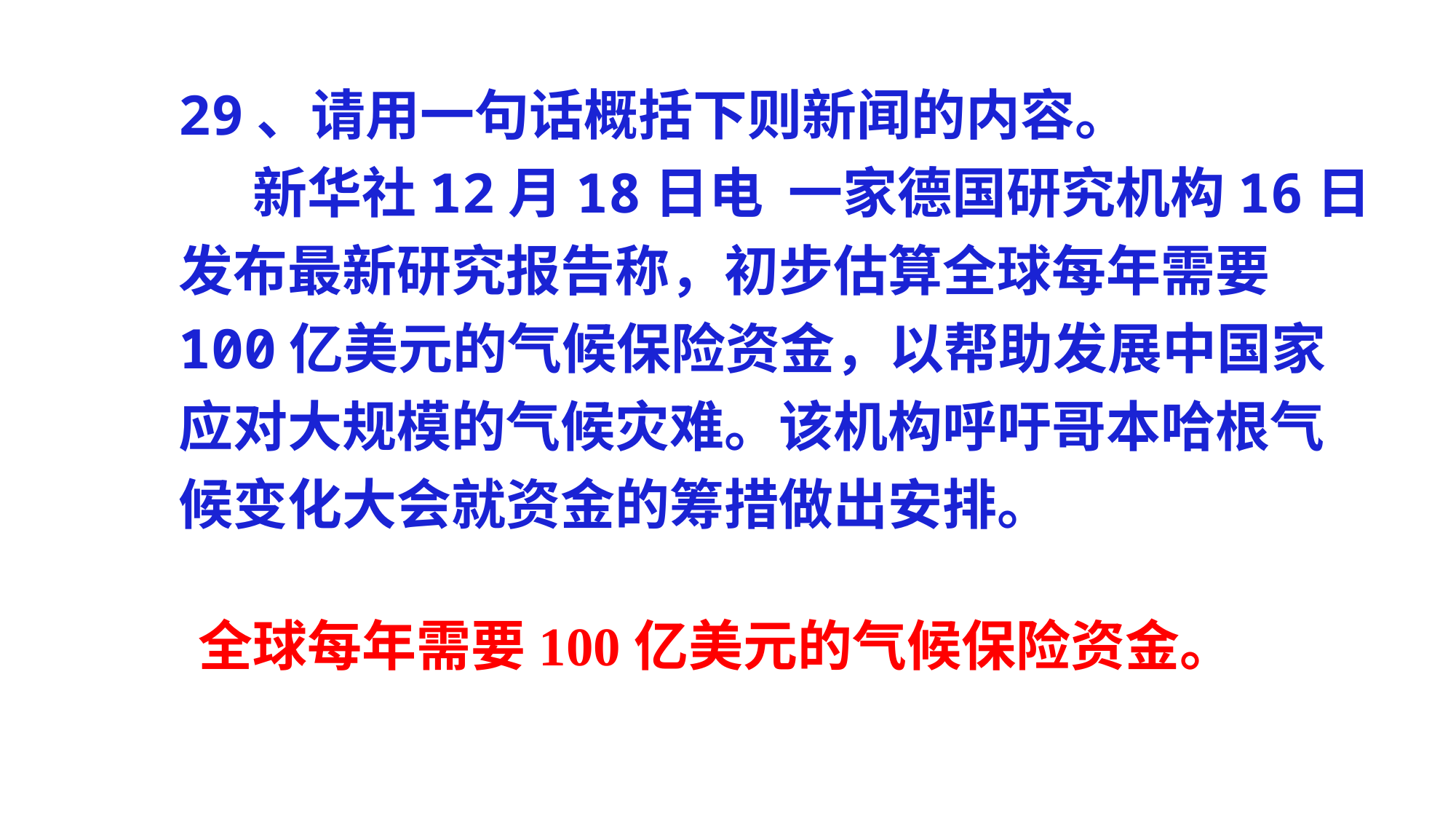

29、请用一句话概括下则新闻的内容。
     新华社12月18日电  一家德国研究机构16日发布最新研究报告称，初步估算全球每年需要100亿美元的气候保险资金，以帮助发展中国家应对大规模的气候灾难。该机构呼吁哥本哈根气候变化大会就资金的筹措做出安排。
全球每年需要100亿美元的气候保险资金。